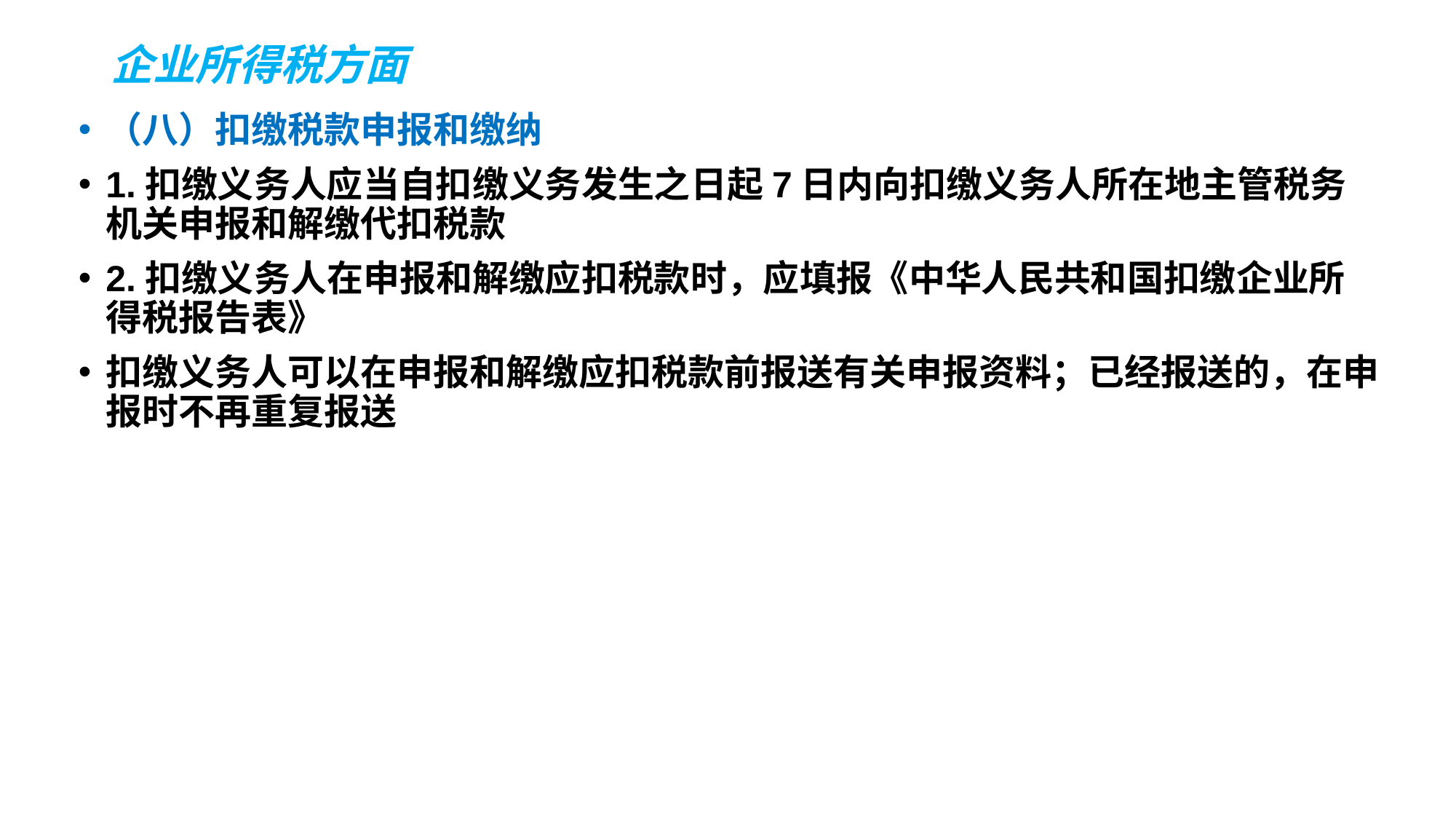

# 企业所得税方面
（八）扣缴税款申报和缴纳
1.扣缴义务人应当自扣缴义务发生之日起7日内向扣缴义务人所在地主管税务机关申报和解缴代扣税款
2.扣缴义务人在申报和解缴应扣税款时，应填报《中华人民共和国扣缴企业所得税报告表》
扣缴义务人可以在申报和解缴应扣税款前报送有关申报资料；已经报送的，在申报时不再重复报送